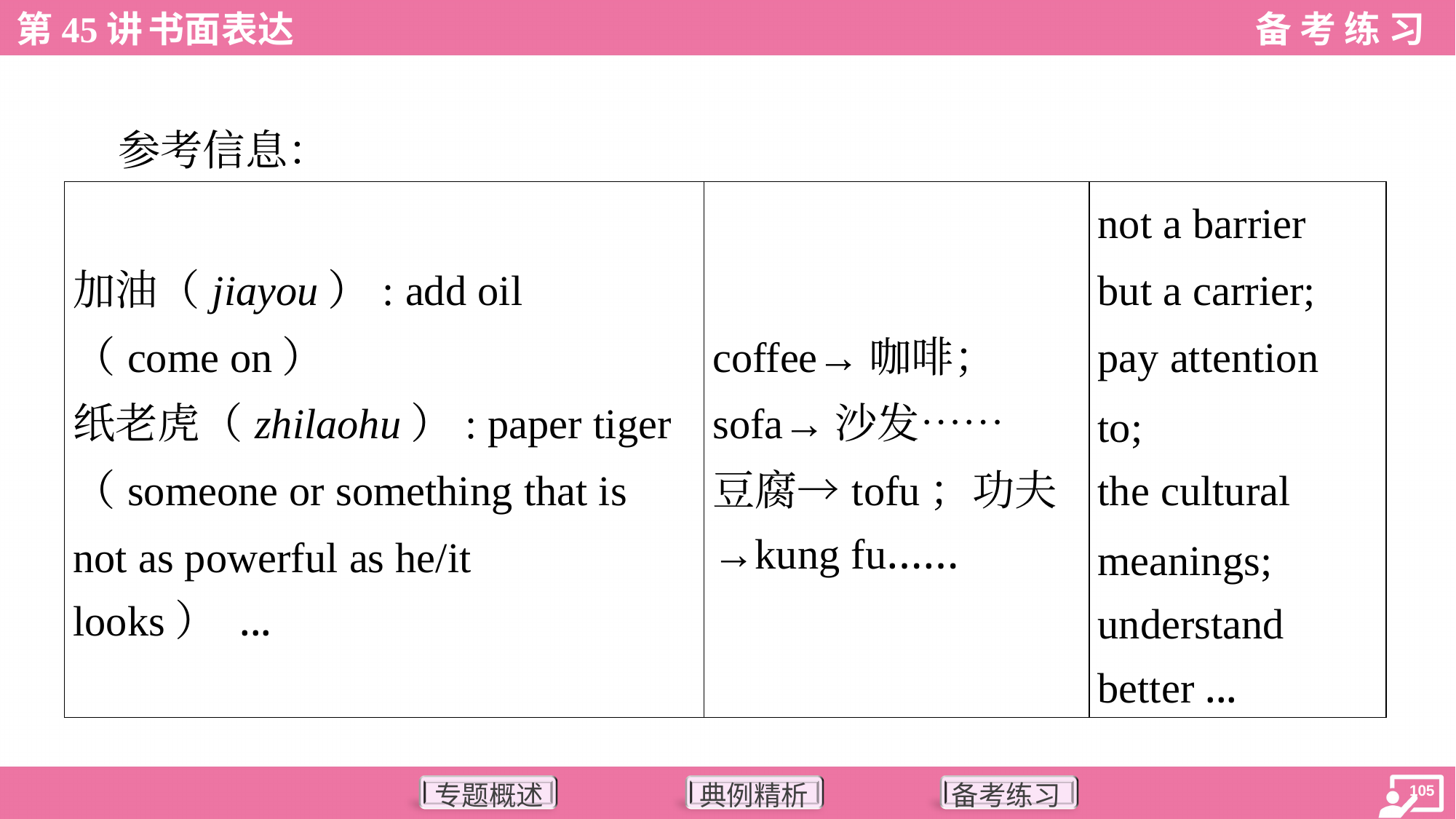

参考信息：
| 加油（jiayou）: add oil （come on） 纸老虎（zhilaohu）: paper tiger （someone or something that is not as powerful as he/it looks） ... | coffee→咖啡； sofa→沙发…… 豆腐→tofu；功夫 →kung fu…… | not a barrier but a carrier; pay attention to; the cultural meanings; understand better ... |
| --- | --- | --- |